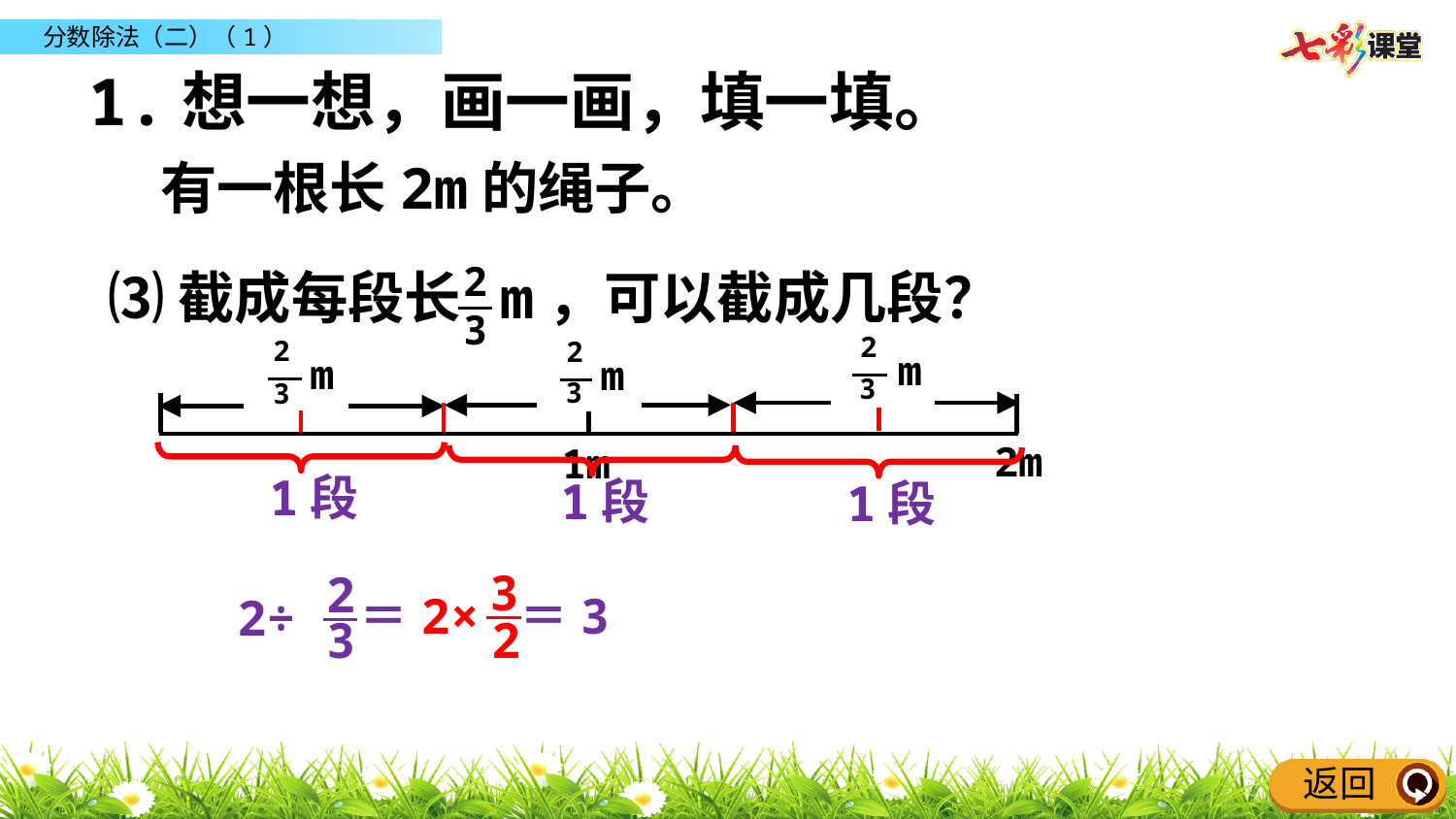

1.想一想，画一画，填一填。
有一根长2m的绳子。
2
3
⑶截成每段长  m，可以截成几段？

2
3
m

2
3
m

2
3
m

2m
1m
1段
1段
1段
3
2
2× ＝3
2
3
＝
2÷